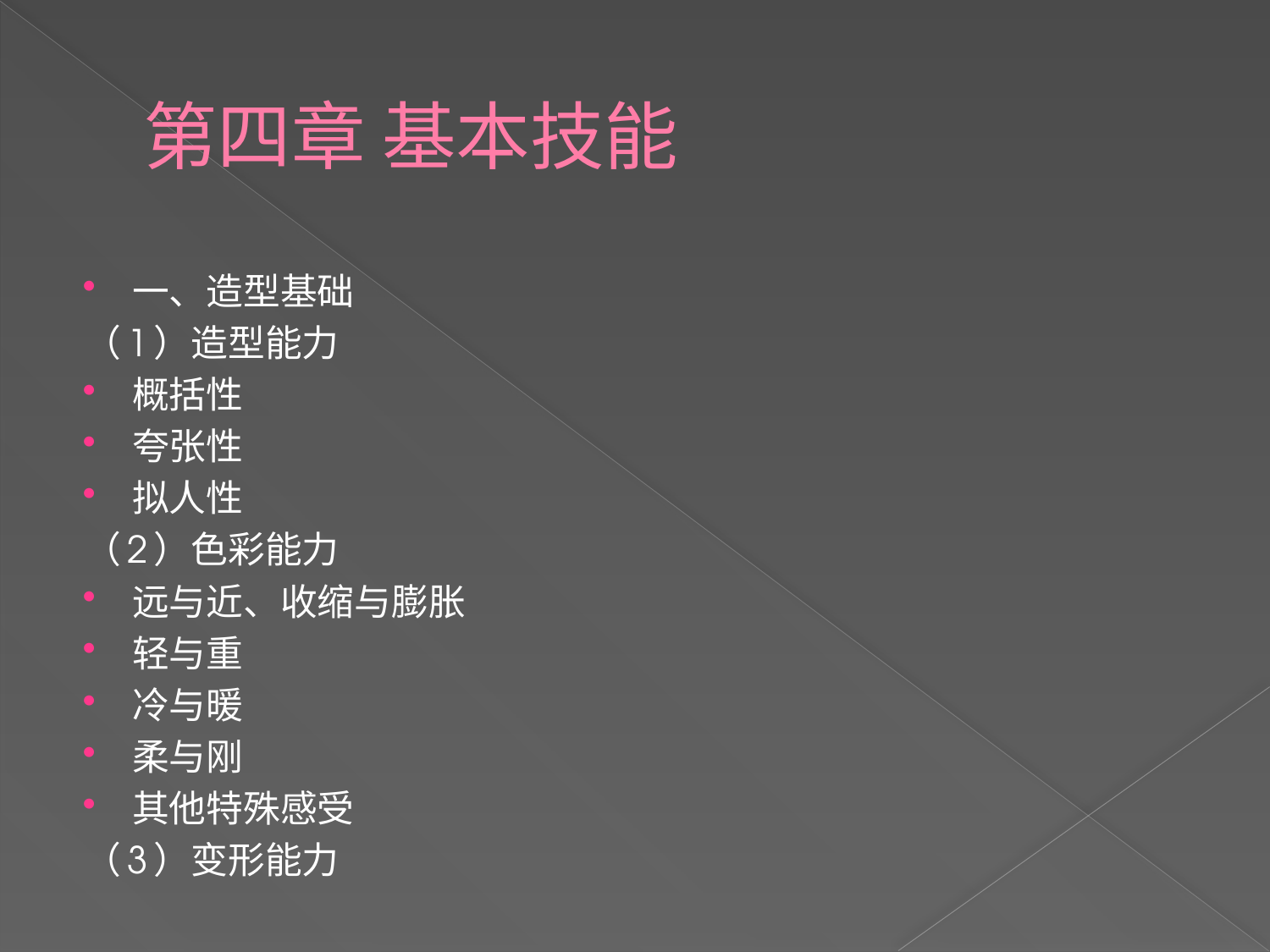

# 第四章 基本技能
一、造型基础
（1）造型能力
概括性
夸张性
拟人性
（2）色彩能力
远与近、收缩与膨胀
轻与重
冷与暖
柔与刚
其他特殊感受
（3）变形能力